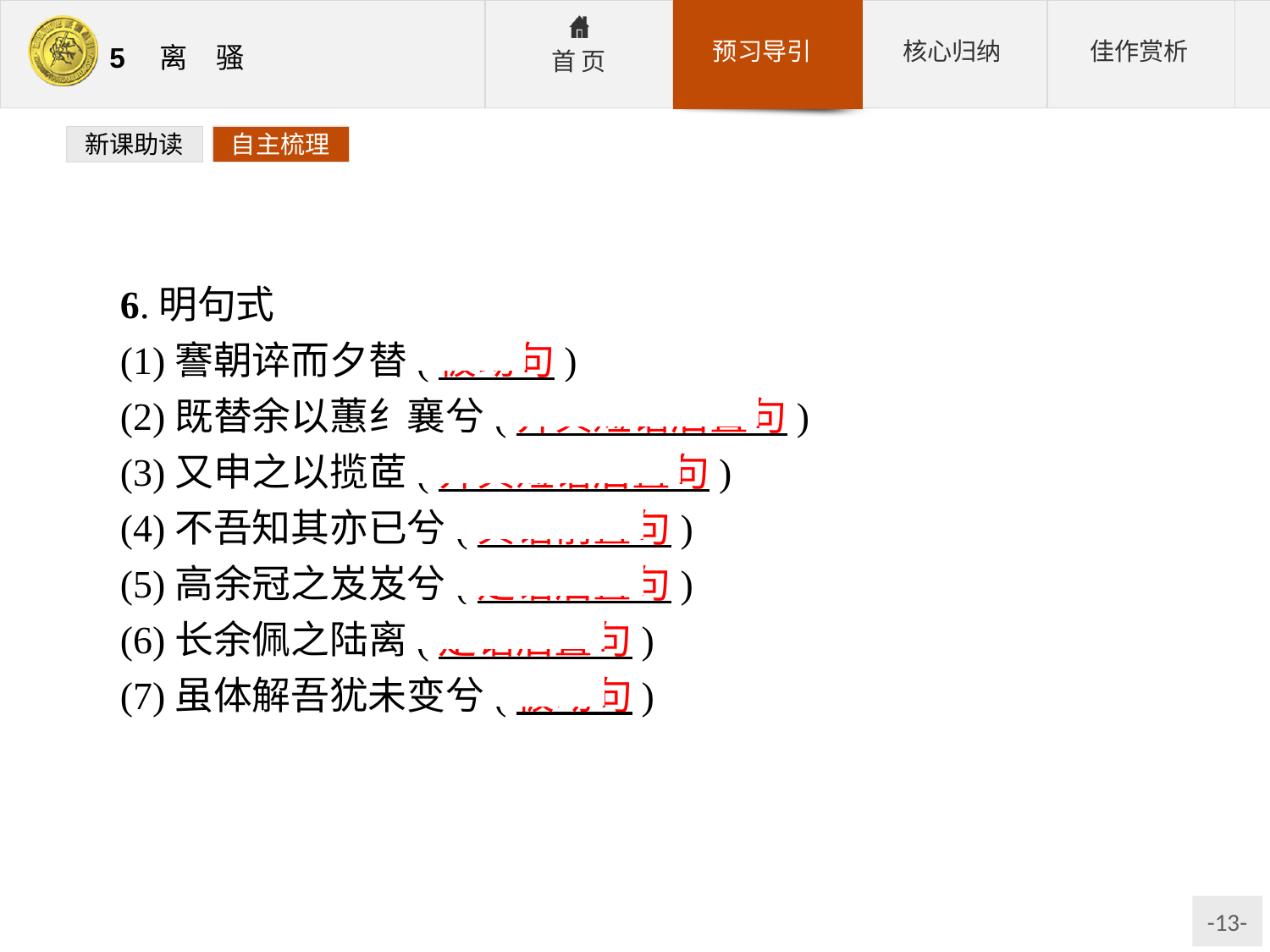

新课助读
自主梳理
6.明句式
(1)謇朝谇而夕替(被动句)
(2)既替余以蕙纟襄兮(介宾短语后置句)
(3)又申之以揽茝(介宾短语后置句)
(4)不吾知其亦已兮(宾语前置句)
(5)高余冠之岌岌兮(定语后置句)
(6)长余佩之陆离(定语后置句)
(7)虽体解吾犹未变兮(被动句)